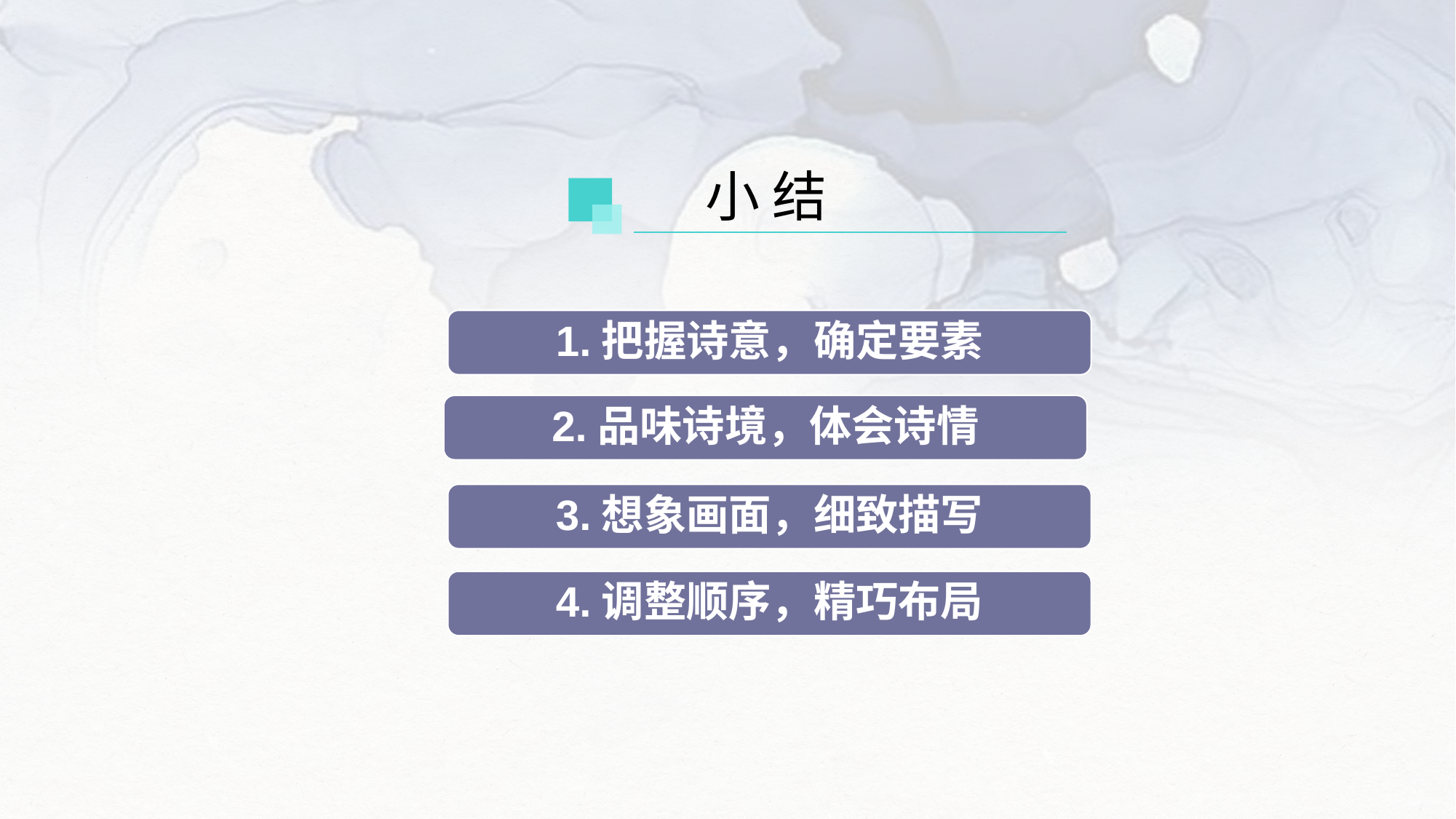

小 结

1.把握诗意，确定要素
2.品味诗境，体会诗情
3.想象画面，细致描写
4.调整顺序，精巧布局